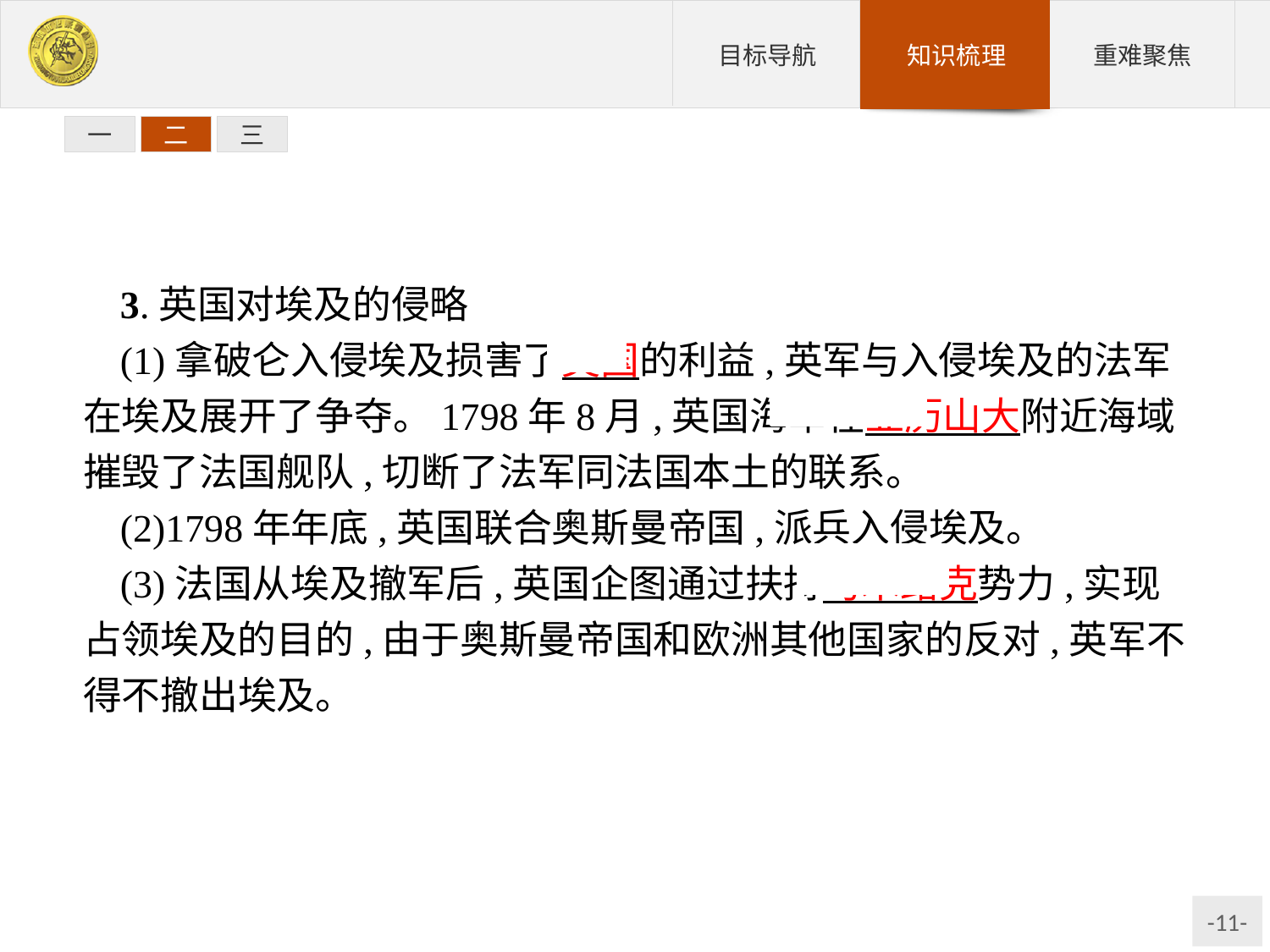

一
二
三
3.英国对埃及的侵略
(1)拿破仑入侵埃及损害了英国的利益,英军与入侵埃及的法军在埃及展开了争夺。1798年8月,英国海军在亚历山大附近海域摧毁了法国舰队,切断了法军同法国本土的联系。
(2)1798年年底,英国联合奥斯曼帝国,派兵入侵埃及。
(3)法国从埃及撤军后,英国企图通过扶持马木路克势力,实现占领埃及的目的,由于奥斯曼帝国和欧洲其他国家的反对,英军不得不撤出埃及。